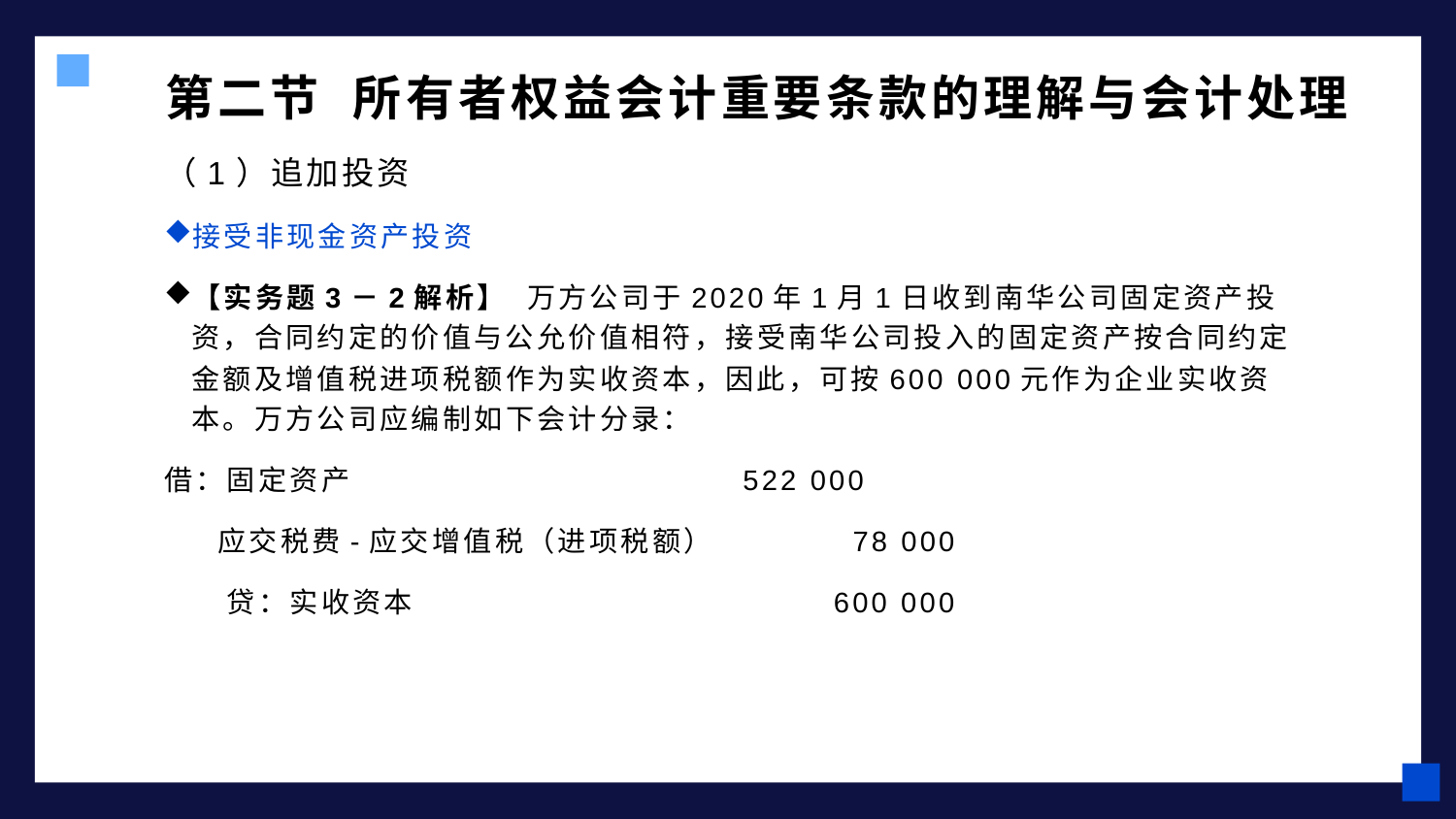

# 第二节  所有者权益会计重要条款的理解与会计处理
（1）追加投资
接受非现金资产投资
【实务题3－2解析】  万方公司于2020年1月1日收到南华公司固定资产投资，合同约定的价值与公允价值相符，接受南华公司投入的固定资产按合同约定金额及增值税进项税额作为实收资本，因此，可按600 000元作为企业实收资本。万方公司应编制如下会计分录：
借：固定资产                                         522 000
     应交税费-应交增值税（进项税额）              78 000
      贷：实收资本                                            600 000